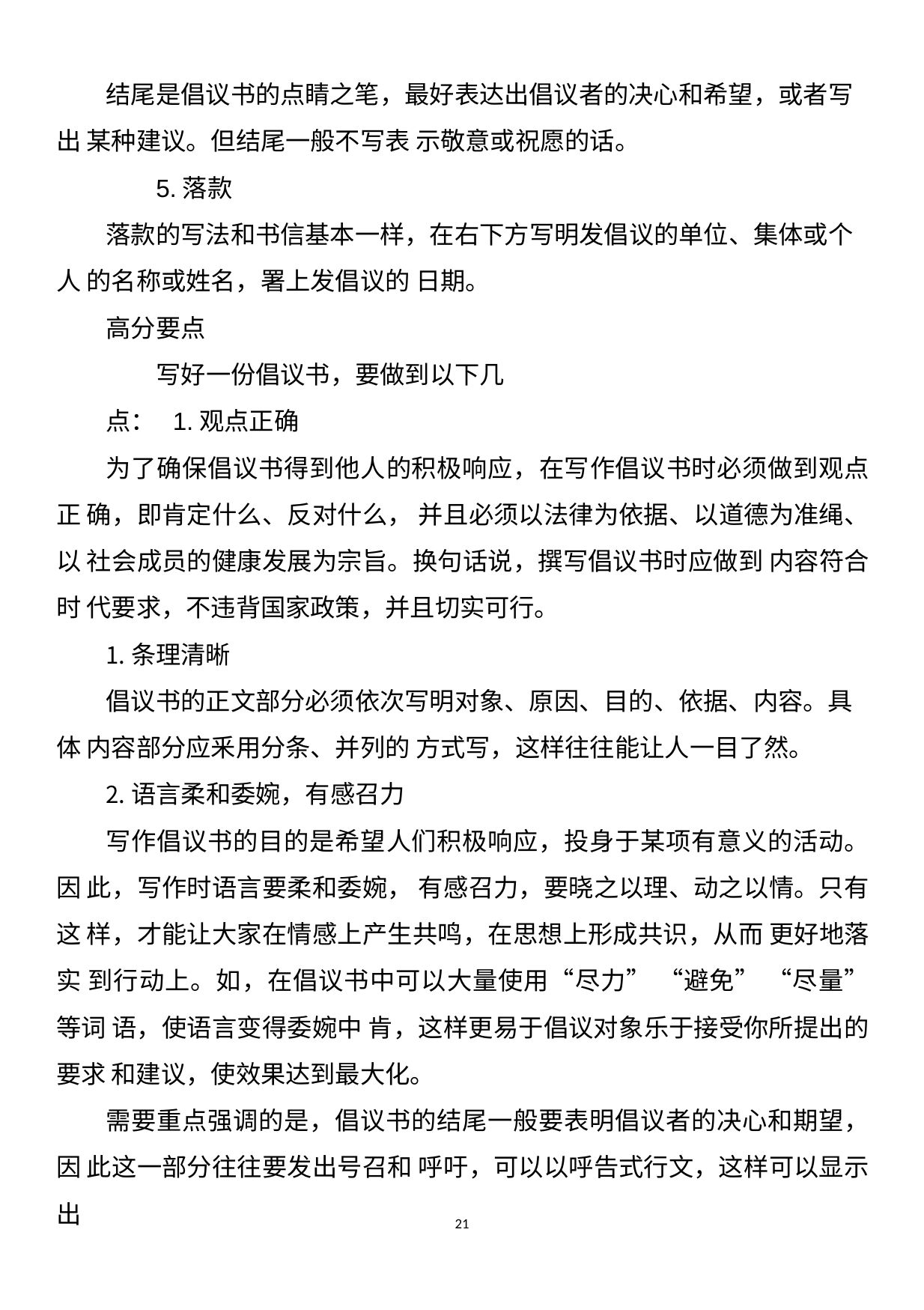

结尾是倡议书的点睛之笔，最好表达出倡议者的决心和希望，或者写出 某种建议。但结尾一般不写表 示敬意或祝愿的话。
5.落款
落款的写法和书信基本一样，在右下方写明发倡议的单位、集体或个人 的名称或姓名，署上发倡议的 日期。
高分要点
写好一份倡议书，要做到以下几点：  1.观点正确
为了确保倡议书得到他人的积极响应，在写作倡议书时必须做到观点正 确，即肯定什么、反对什么， 并且必须以法律为依据、以道德为准绳、以 社会成员的健康发展为宗旨。换句话说，撰写倡议书时应做到 内容符合时 代要求，不违背国家政策，并且切实可行。
条理清晰
倡议书的正文部分必须依次写明对象、原因、目的、依据、内容。具体 内容部分应釆用分条、并列的 方式写，这样往往能让人一目了然。
语言柔和委婉，有感召力
写作倡议书的目的是希望人们积极响应，投身于某项有意义的活动。因 此，写作时语言要柔和委婉， 有感召力，要晓之以理、动之以情。只有这 样，才能让大家在情感上产生共鸣，在思想上形成共识，从而 更好地落实 到行动上。如，在倡议书中可以大量使用“尽力” “避免” “尽量”等词 语，使语言变得委婉中 肯，这样更易于倡议对象乐于接受你所提出的要求 和建议，使效果达到最大化。
需要重点强调的是，倡议书的结尾一般要表明倡议者的决心和期望，因 此这一部分往往要发出号召和 呼吁，可以以呼告式行文，这样可以显示出
21